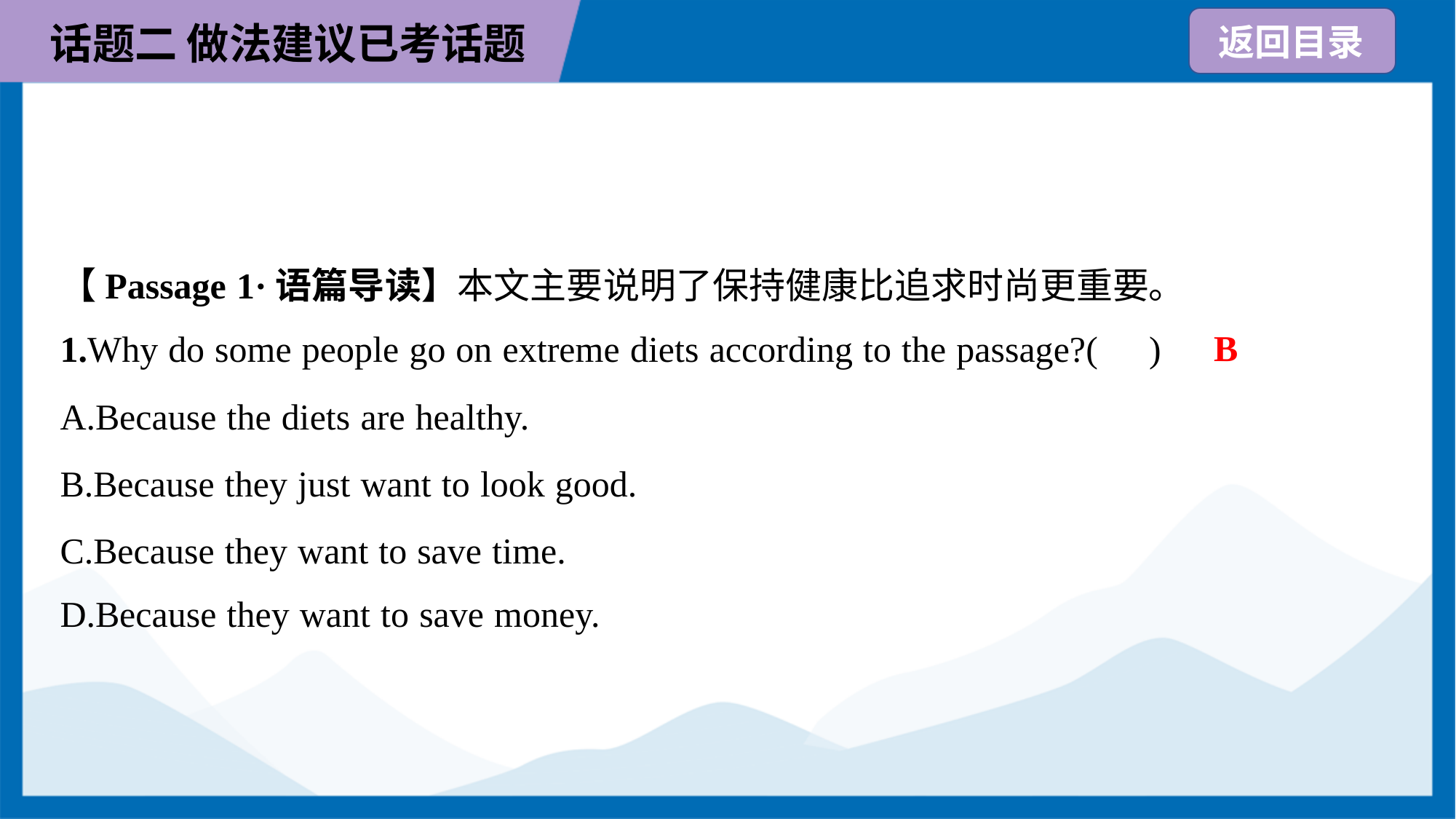

【Passage 1·语篇导读】本文主要说明了保持健康比追求时尚更重要。
B
1.Why do some people go on extreme diets according to the passage?(     )
A.Because the diets are healthy.
B.Because they just want to look good.
C.Because they want to save time.
D.Because they want to save money.